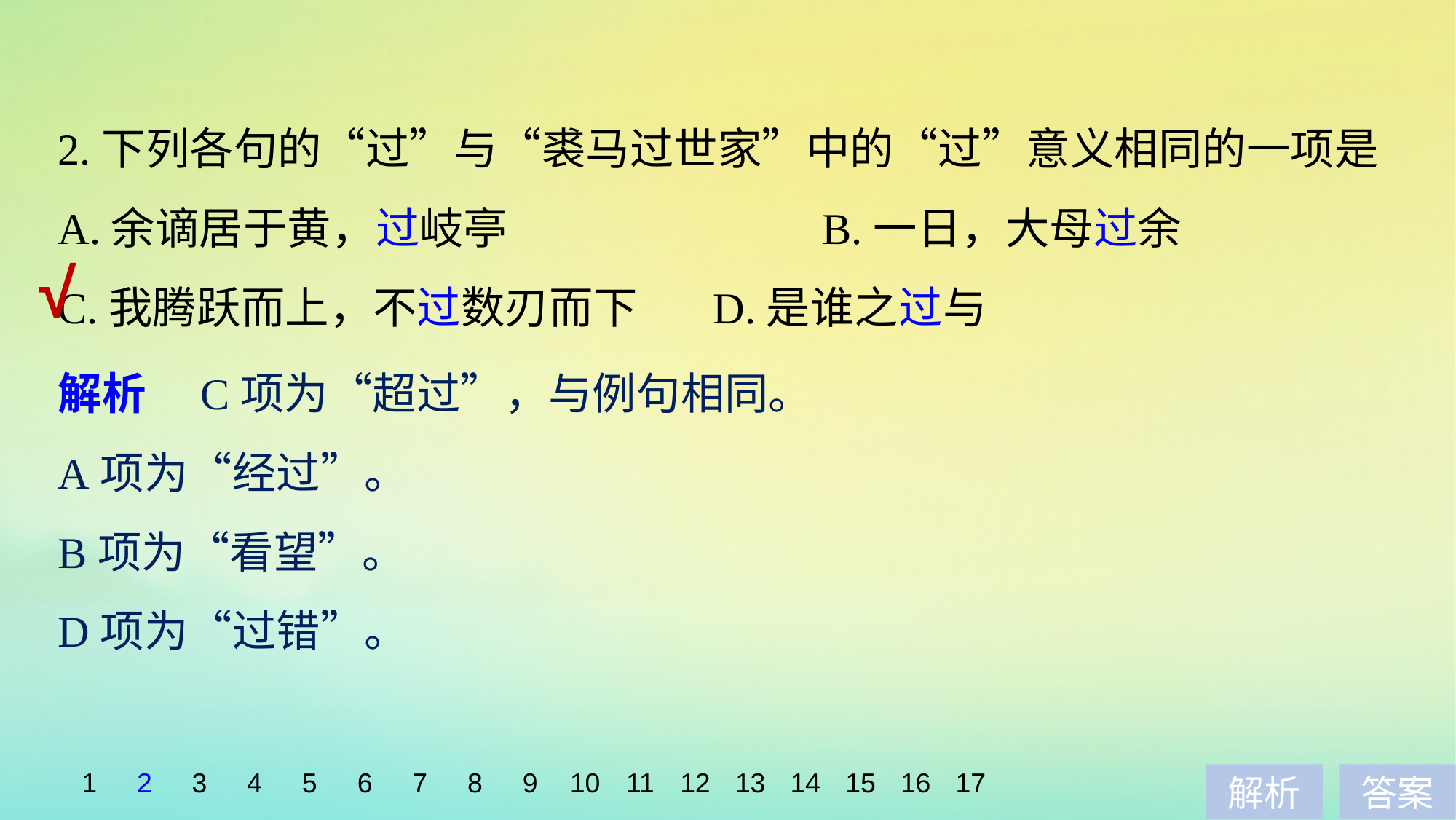

2.下列各句的“过”与“裘马过世家”中的“过”意义相同的一项是
A.余谪居于黄，过岐亭			B.一日，大母过余
C.我腾跃而上，不过数刃而下	D.是谁之过与
√
解析　C项为“超过”，与例句相同。
A项为“经过”。
B项为“看望”。
D项为“过错”。
1
2
3
4
5
6
7
8
9
10
11
12
13
14
15
16
17
解析
答案